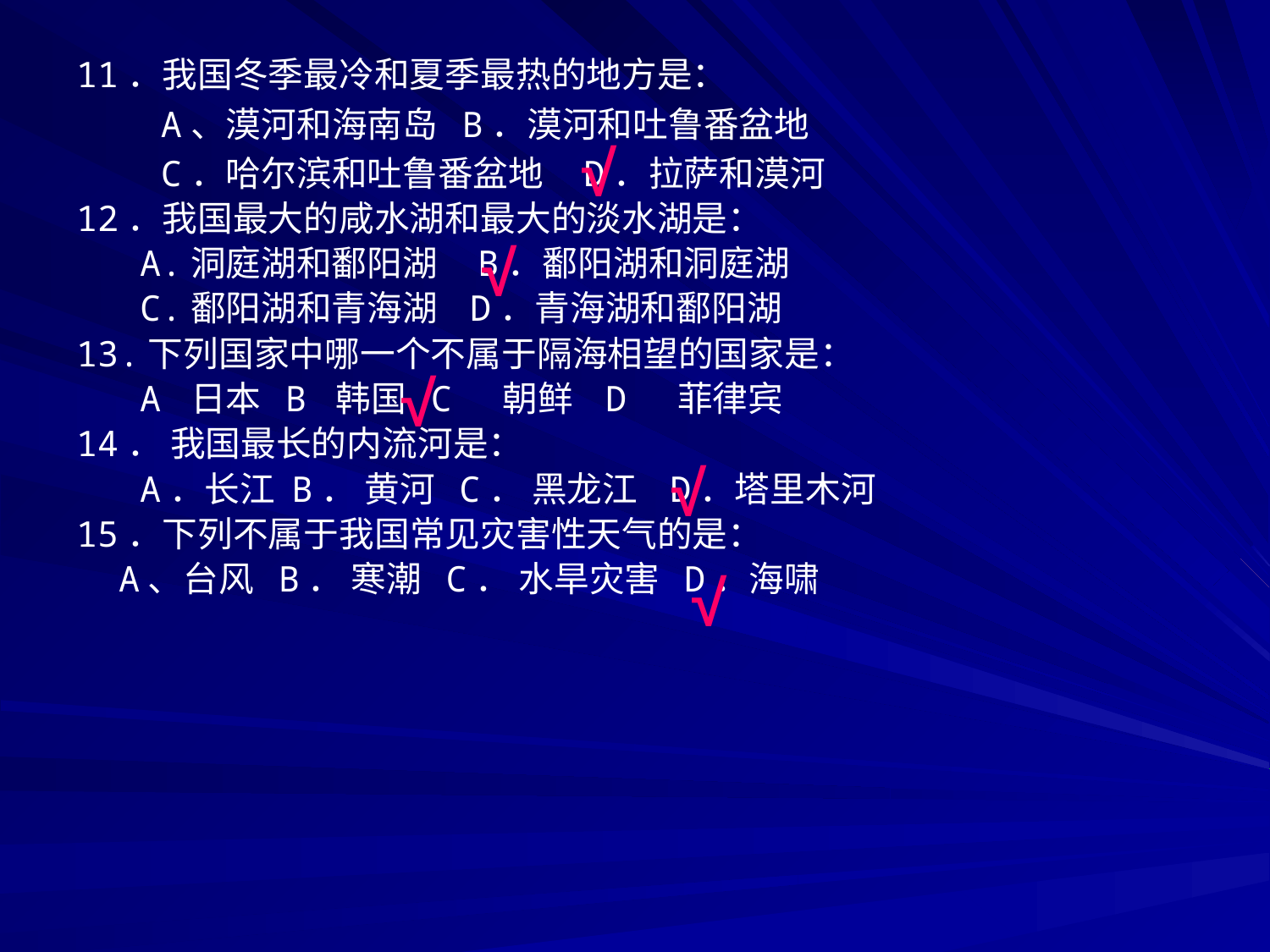

11．我国冬季最冷和夏季最热的地方是：
    A、漠河和海南岛  B．漠河和吐鲁番盆地
    C．哈尔滨和吐鲁番盆地    D．拉萨和漠河
12．我国最大的咸水湖和最大的淡水湖是：
   A.洞庭湖和鄱阳湖    B．鄱阳湖和洞庭湖
   C.鄱阳湖和青海湖   D．青海湖和鄱阳湖
13.下列国家中哪一个不属于隔海相望的国家是：
   A 日本  B 韩国  C  朝鲜   D  菲律宾
14． 我国最长的内流河是：
   A．长江 B． 黄河  C． 黑龙江   D．塔里木河
15．下列不属于我国常见灾害性天气的是：
  A、台风  B． 寒潮  C． 水旱灾害  D．海啸

√
√
√
√
√